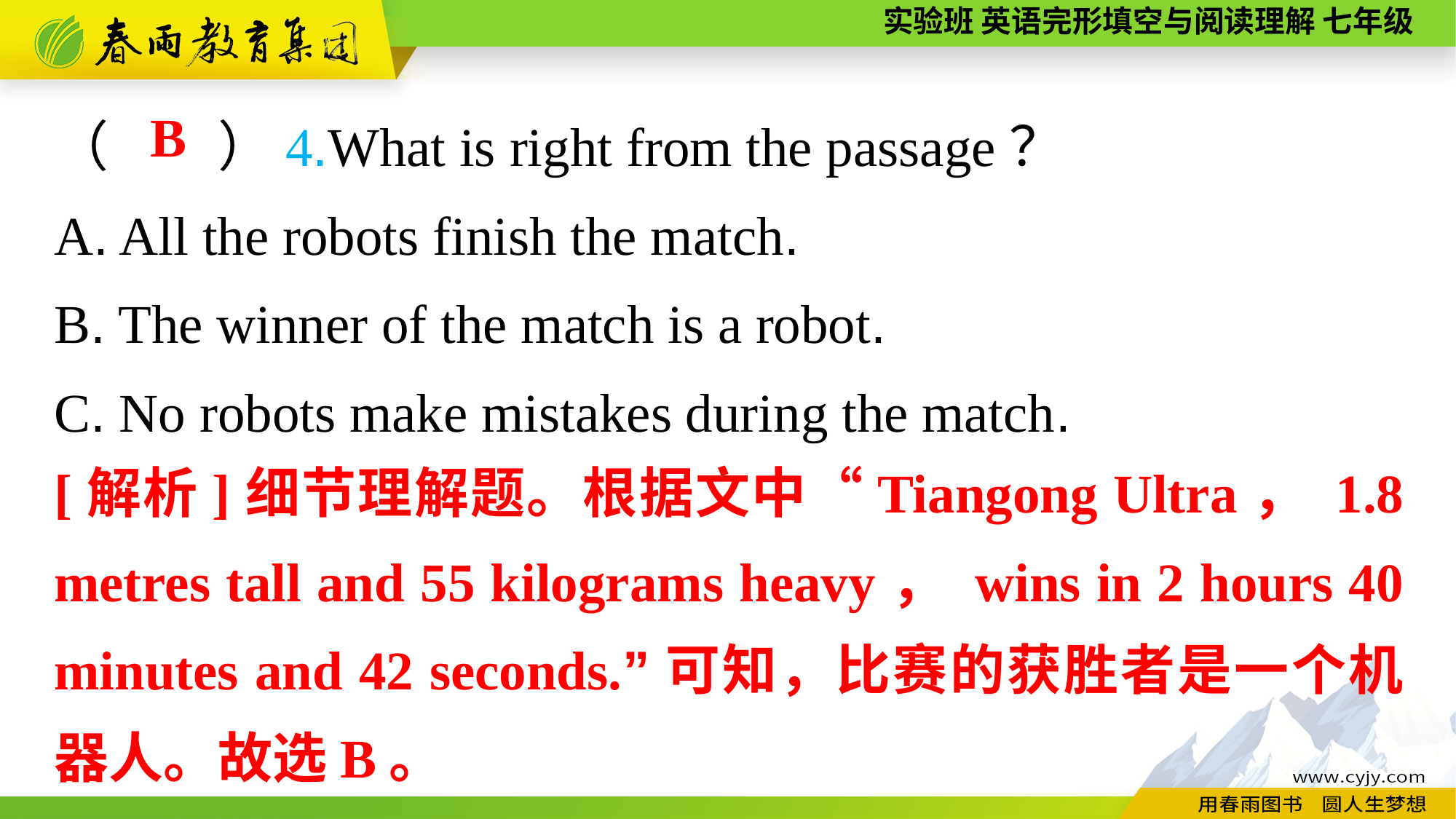

（　　）4.What is right from the passage？
A. All the robots finish the match.
B. The winner of the match is a robot.
C. No robots make mistakes during the match.
B
[解析]细节理解题。根据文中“Tiangong Ultra， 1.8 metres tall and 55 kilograms heavy， wins in 2 hours 40 minutes and 42 seconds.”可知，比赛的获胜者是一个机器人。故选B。